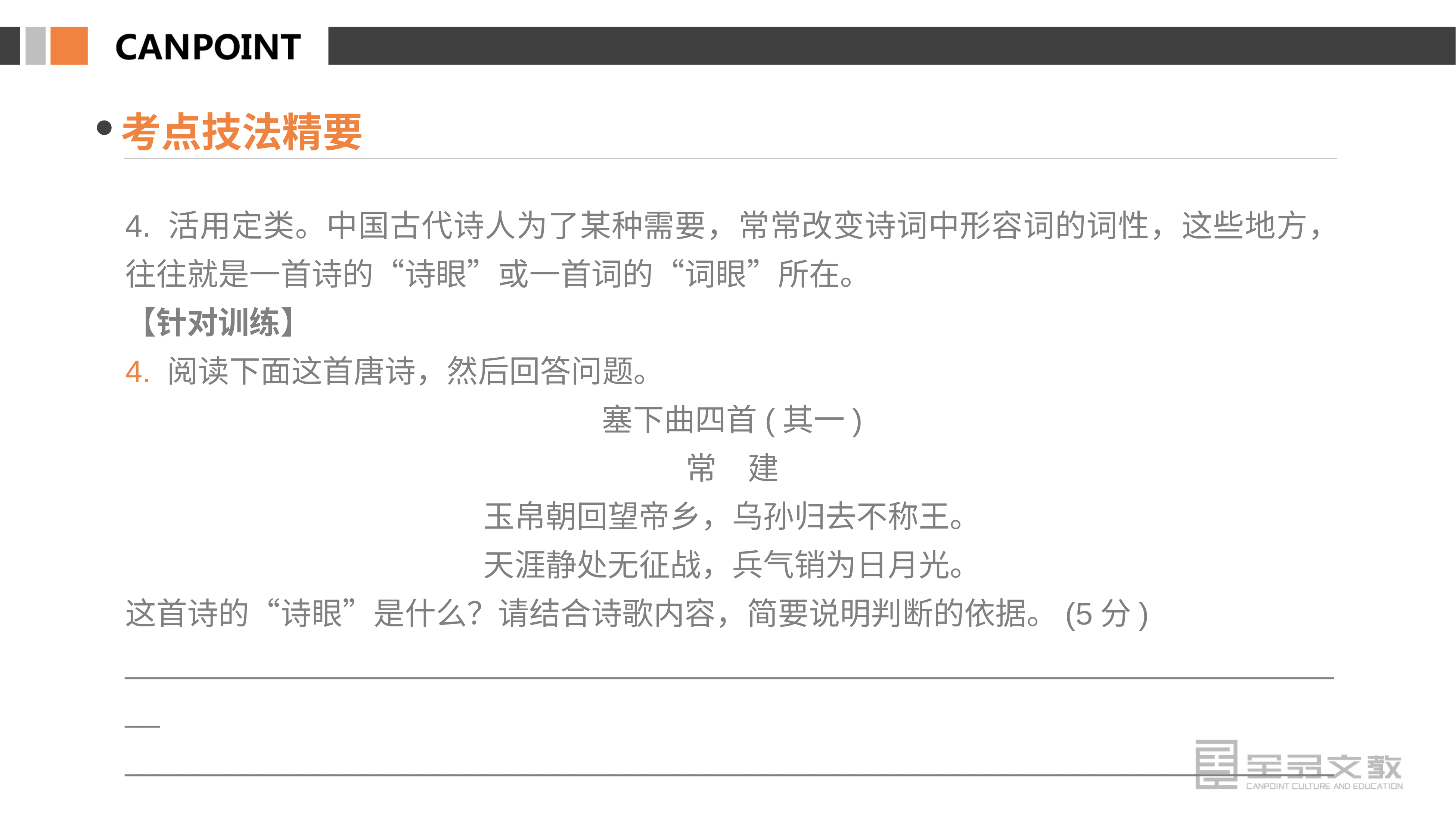

考点技法精要

4. 活用定类。中国古代诗人为了某种需要，常常改变诗词中形容词的词性，这些地方，往往就是一首诗的“诗眼”或一首词的“词眼”所在。
【针对训练】
4. 阅读下面这首唐诗，然后回答问题。
塞下曲四首(其一)
常　建
玉帛朝回望帝乡，乌孙归去不称王。
天涯静处无征战，兵气销为日月光。
这首诗的“诗眼”是什么？请结合诗歌内容，简要说明判断的依据。(5分)
________________________________________________________________________
________________________________________________________________________